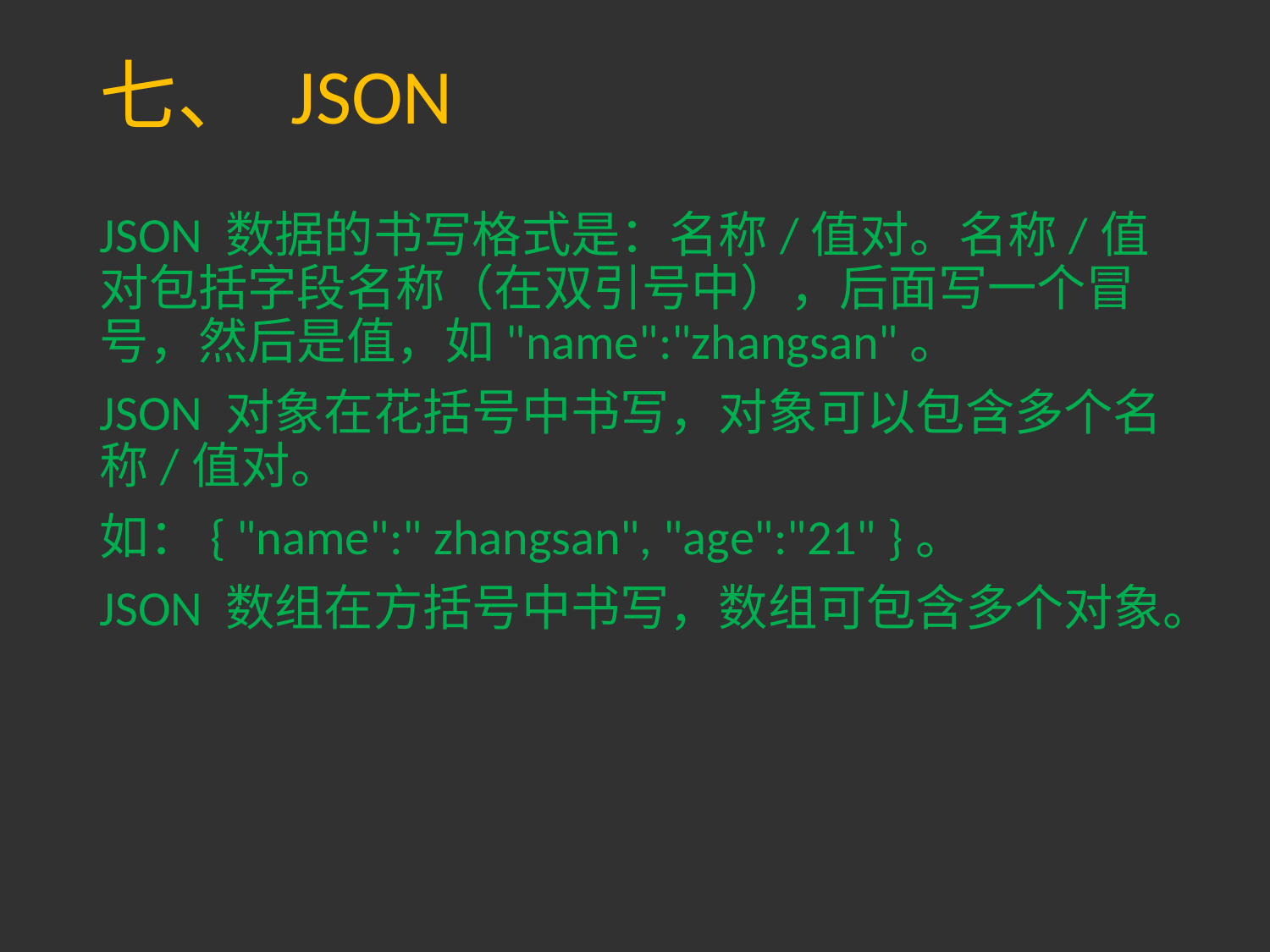

# 七、 JSON
JSON 数据的书写格式是：名称/值对。名称/值对包括字段名称（在双引号中），后面写一个冒号，然后是值，如"name":"zhangsan"。
JSON 对象在花括号中书写，对象可以包含多个名称/值对。
如：{ "name":" zhangsan", "age":"21" }。
JSON 数组在方括号中书写，数组可包含多个对象。